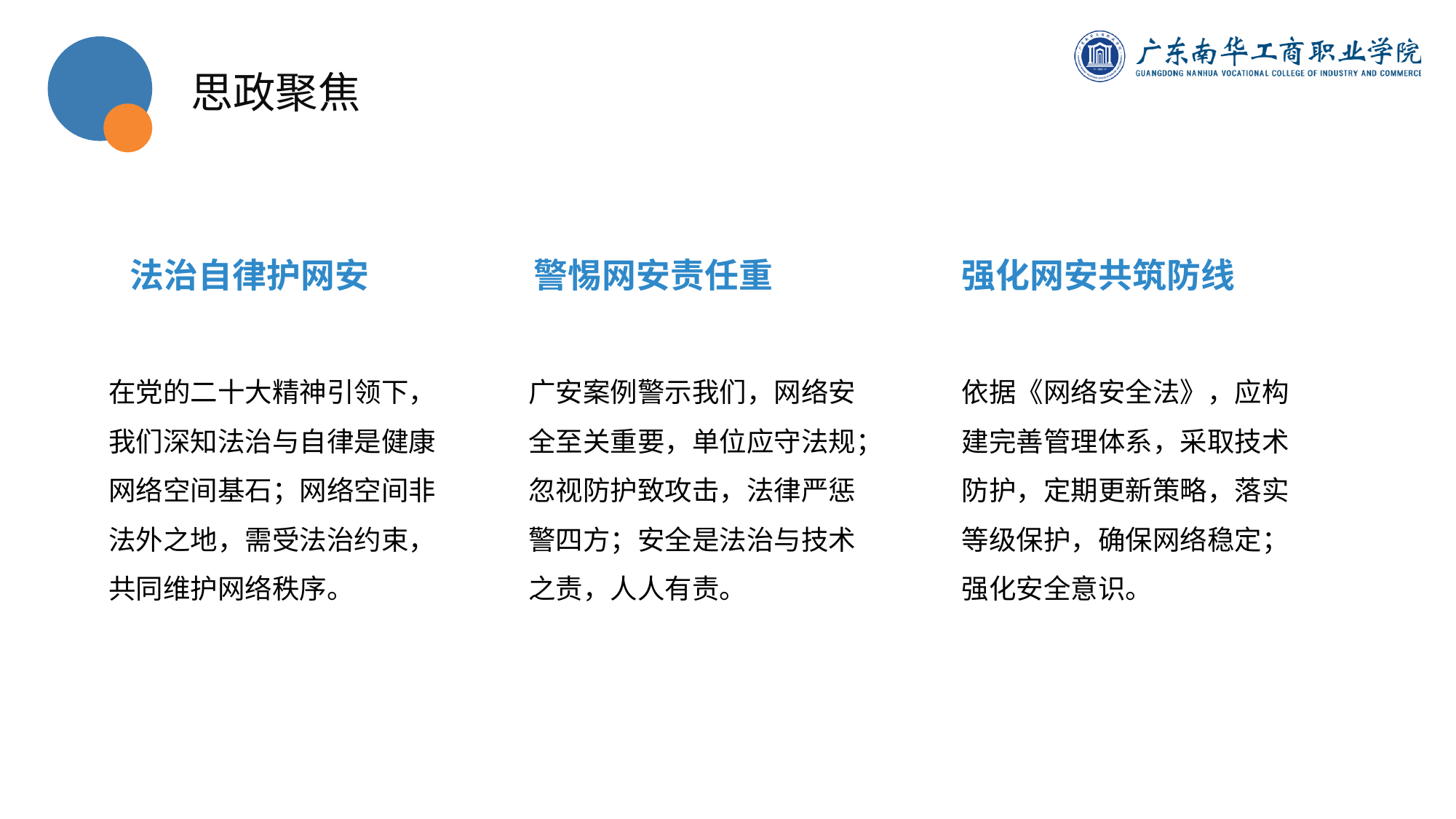

思政聚焦

法治自律护网安
警惕网安责任重
强化网安共筑防线
在党的二十大精神引领下，我们深知法治与自律是健康网络空间基石；网络空间非法外之地，需受法治约束，共同维护网络秩序。
广安案例警示我们，网络安全至关重要，单位应守法规；忽视防护致攻击，法律严惩警四方；安全是法治与技术之责，人人有责。
依据《网络安全法》，应构建完善管理体系，采取技术防护，定期更新策略，落实等级保护，确保网络稳定；强化安全意识。